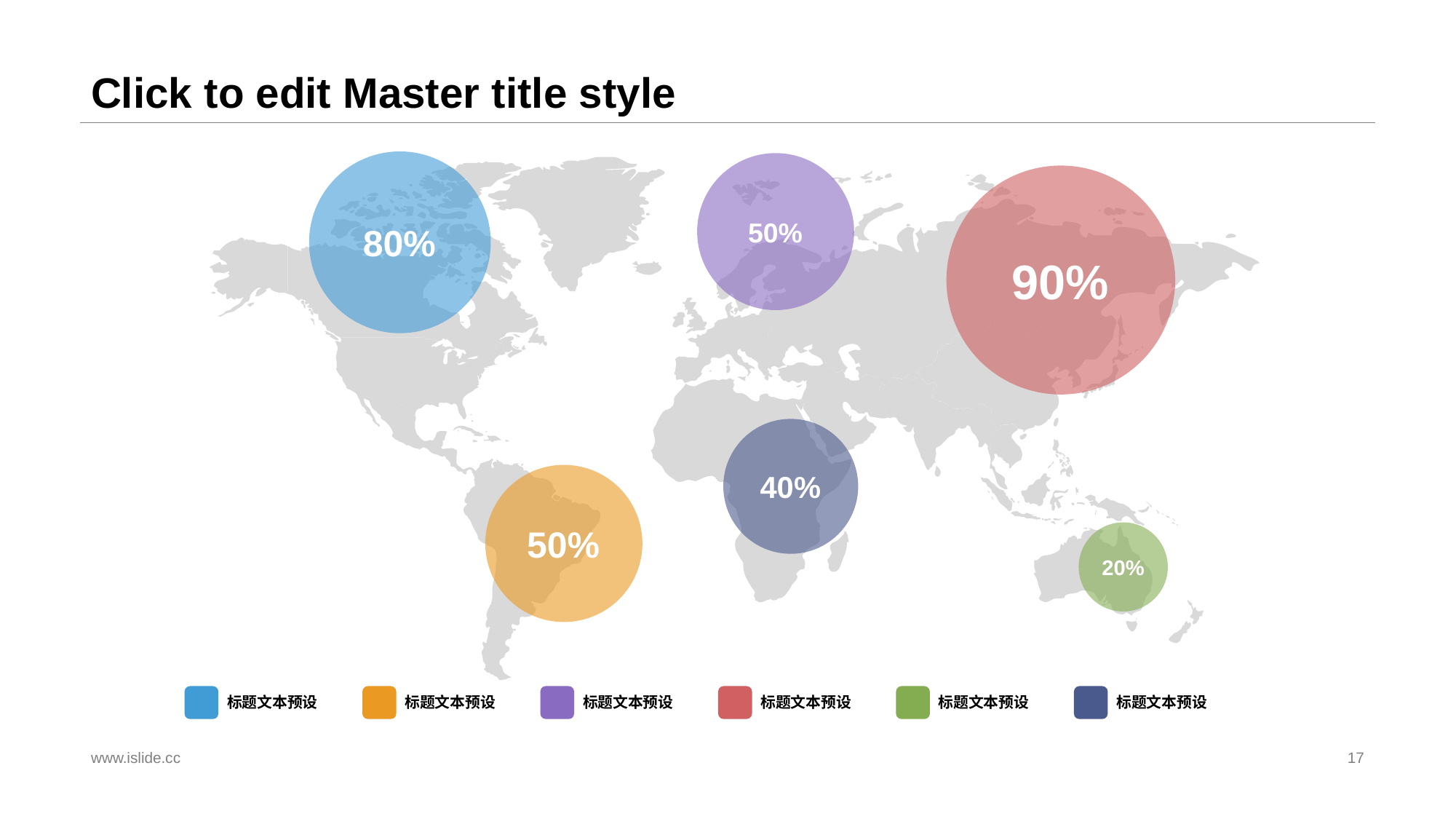

# Click to edit Master title style

50%

80%

90%

40%

50%

20%

标题文本预设
标题文本预设
标题文本预设
标题文本预设
标题文本预设
标题文本预设
www.islide.cc
17